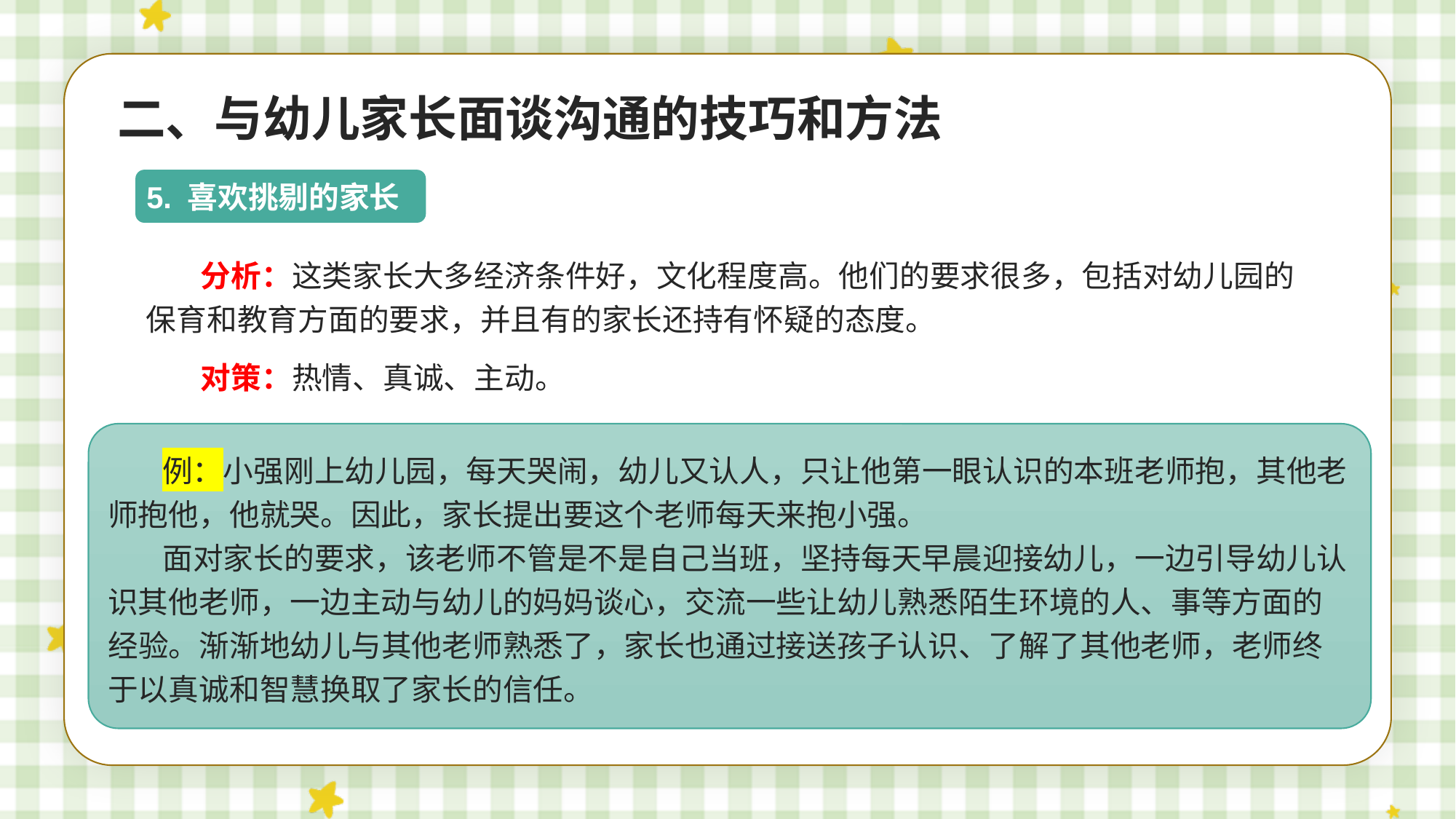

二、与幼儿家长面谈沟通的技巧和方法
 5. 喜欢挑剔的家长
分析：这类家长大多经济条件好，文化程度高。他们的要求很多，包括对幼儿园的保育和教育方面的要求，并且有的家长还持有怀疑的态度。
对策：热情、真诚、主动。
例：小强刚上幼儿园，每天哭闹，幼儿又认人，只让他第一眼认识的本班老师抱，其他老师抱他，他就哭。因此，家长提出要这个老师每天来抱小强。
面对家长的要求，该老师不管是不是自己当班，坚持每天早晨迎接幼儿，一边引导幼儿认识其他老师，一边主动与幼儿的妈妈谈心，交流一些让幼儿熟悉陌生环境的人、事等方面的经验。渐渐地幼儿与其他老师熟悉了，家长也通过接送孩子认识、了解了其他老师，老师终于以真诚和智慧换取了家长的信任。